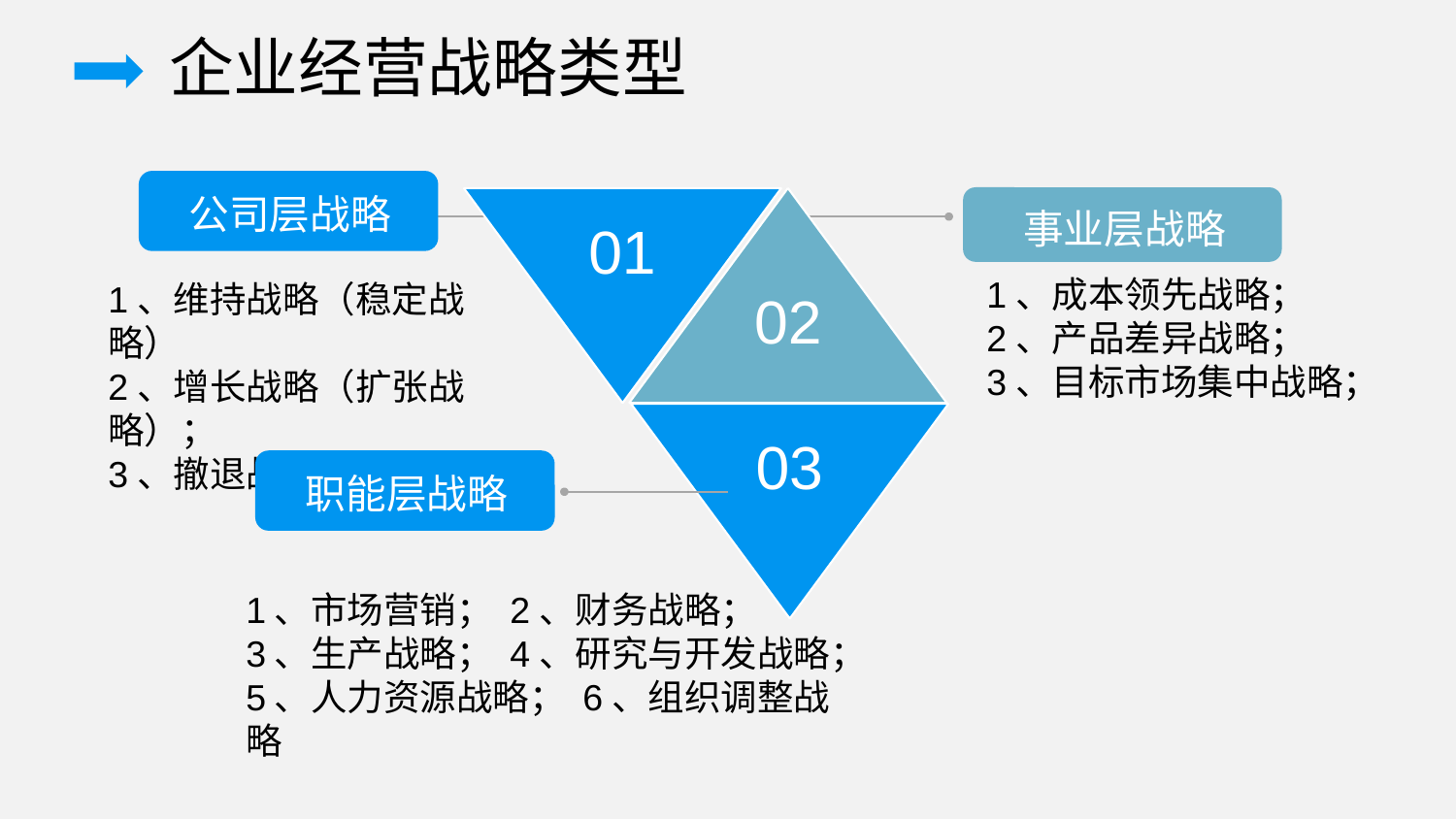

企业经营战略类型
公司层战略

事业层战略

01

02

1、成本领先战略；
2、产品差异战略；
3、目标市场集中战略；
1、维持战略（稳定战略）
2、增长战略（扩张战略）；
3、撤退战略

03
职能层战略

1、市场营销； 2、财务战略；
3、生产战略； 4、研究与开发战略；
5、人力资源战略； 6、组织调整战略